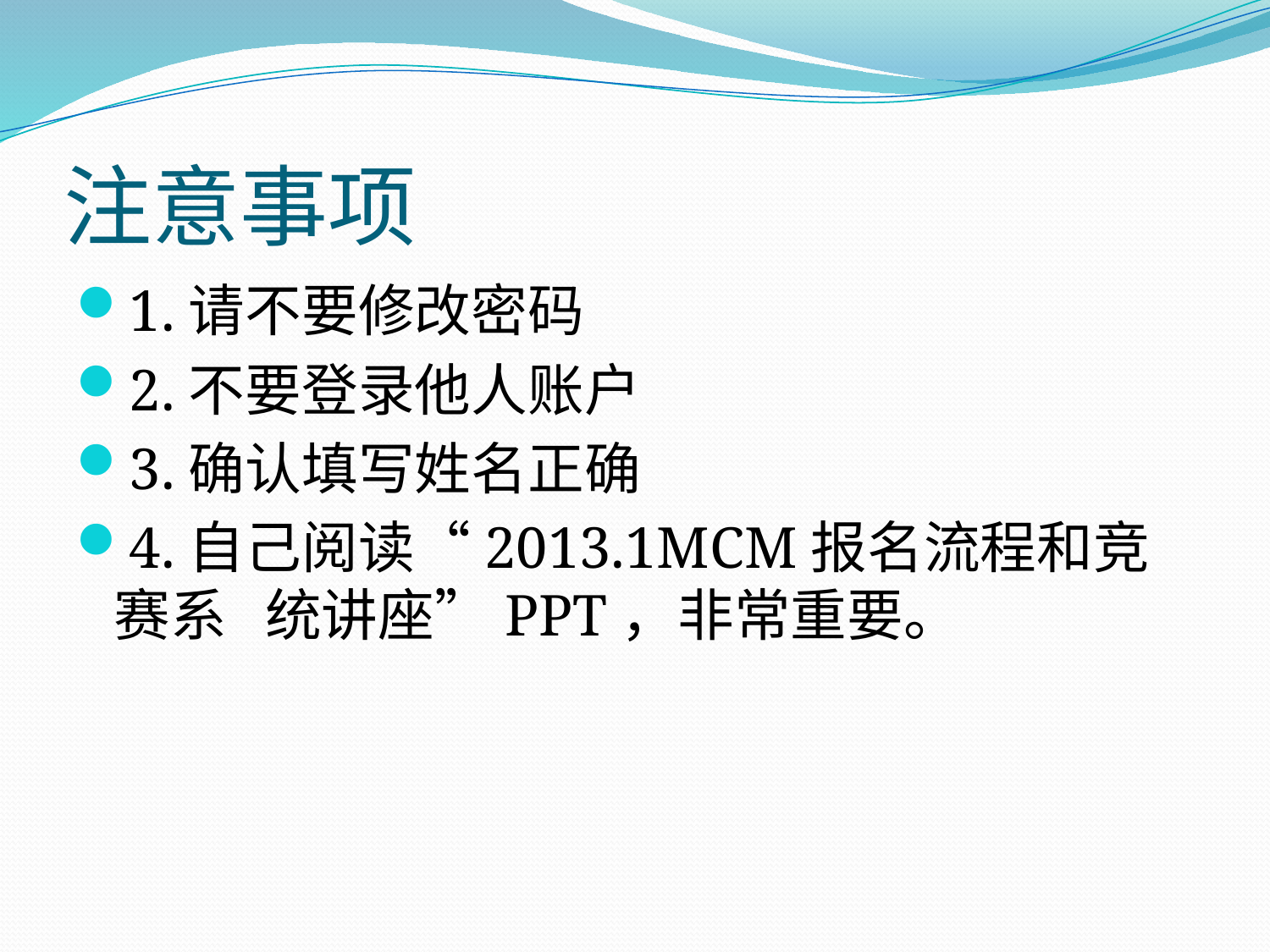

# 注意事项
1.请不要修改密码
2.不要登录他人账户
3.确认填写姓名正确
4.自己阅读“2013.1MCM报名流程和竞赛系   统讲座”PPT，非常重要。